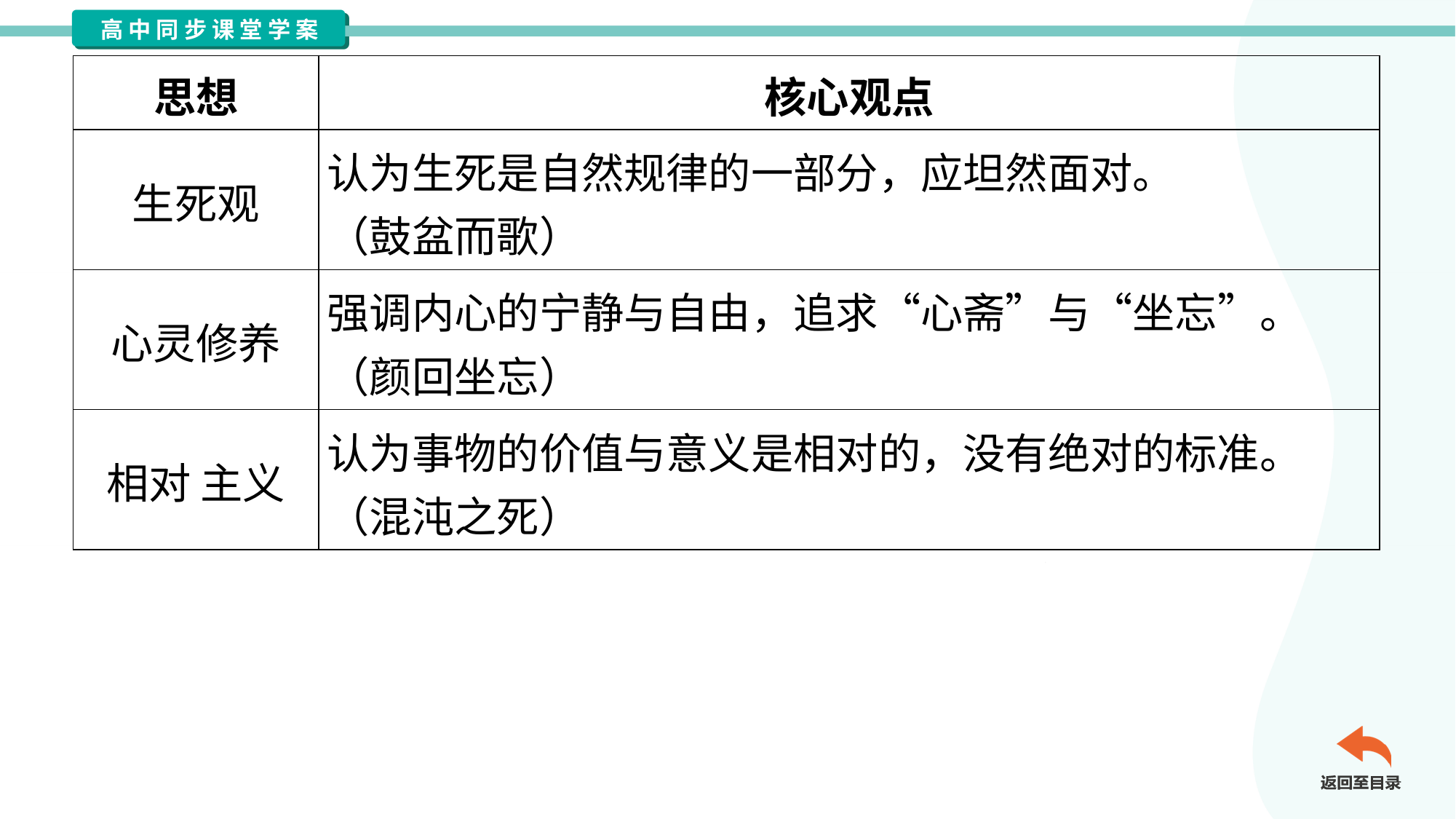

| 思想 | 核心观点 |
| --- | --- |
| 生死观 | 认为生死是自然规律的一部分，应坦然面对。 （鼓盆而歌） |
| 心灵修养 | 强调内心的宁静与自由，追求“心斋”与“坐忘”。 （颜回坐忘） |
| 相对 主义 | 认为事物的价值与意义是相对的，没有绝对的标准。 （混沌之死） |